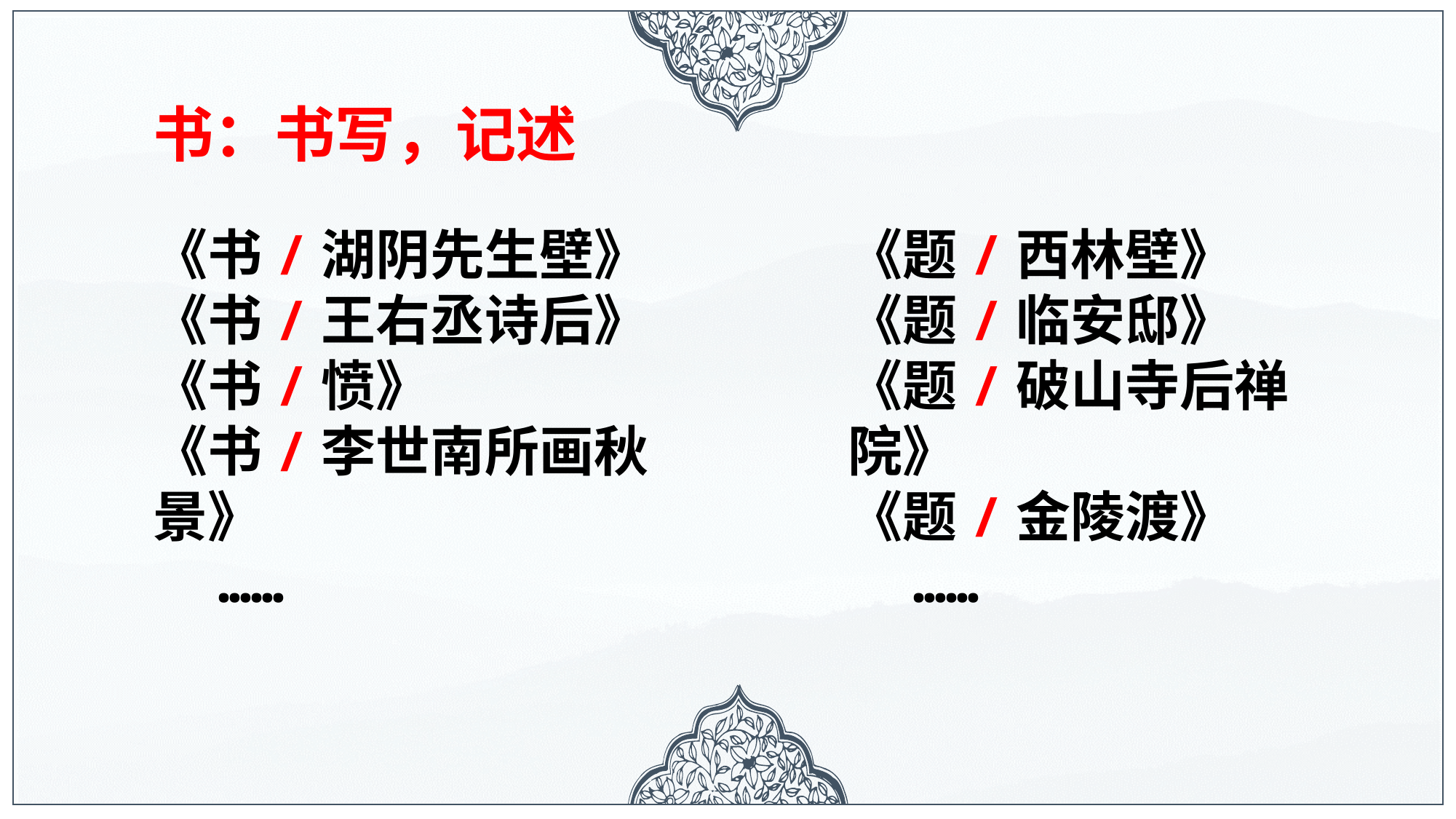

书：书写，记述
《书/湖阴先生壁》
《书/王右丞诗后》
《书/愤》
《书/李世南所画秋景》
  ……
《题/西林壁》
《题/临安邸》
《题/破山寺后禅院》
《题/金陵渡》
  ……